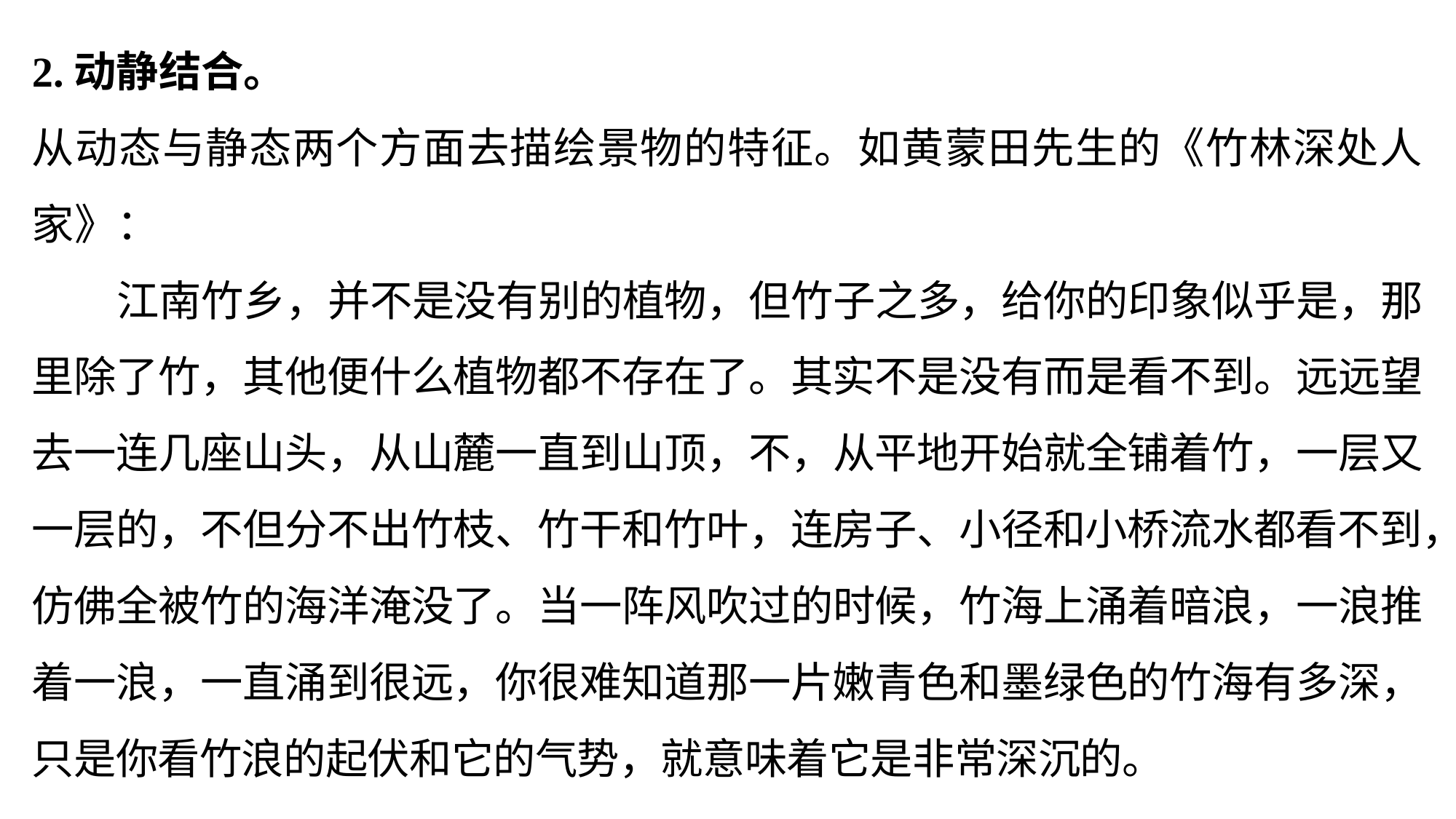

2.动静结合。
从动态与静态两个方面去描绘景物的特征。如黄蒙田先生的《竹林深处人家》：
江南竹乡，并不是没有别的植物，但竹子之多，给你的印象似乎是，那里除了竹，其他便什么植物都不存在了。其实不是没有而是看不到。远远望去一连几座山头，从山麓一直到山顶，不，从平地开始就全铺着竹，一层又一层的，不但分不出竹枝、竹干和竹叶，连房子、小径和小桥流水都看不到，仿佛全被竹的海洋淹没了。当一阵风吹过的时候，竹海上涌着暗浪，一浪推着一浪，一直涌到很远，你很难知道那一片嫩青色和墨绿色的竹海有多深，只是你看竹浪的起伏和它的气势，就意味着它是非常深沉的。